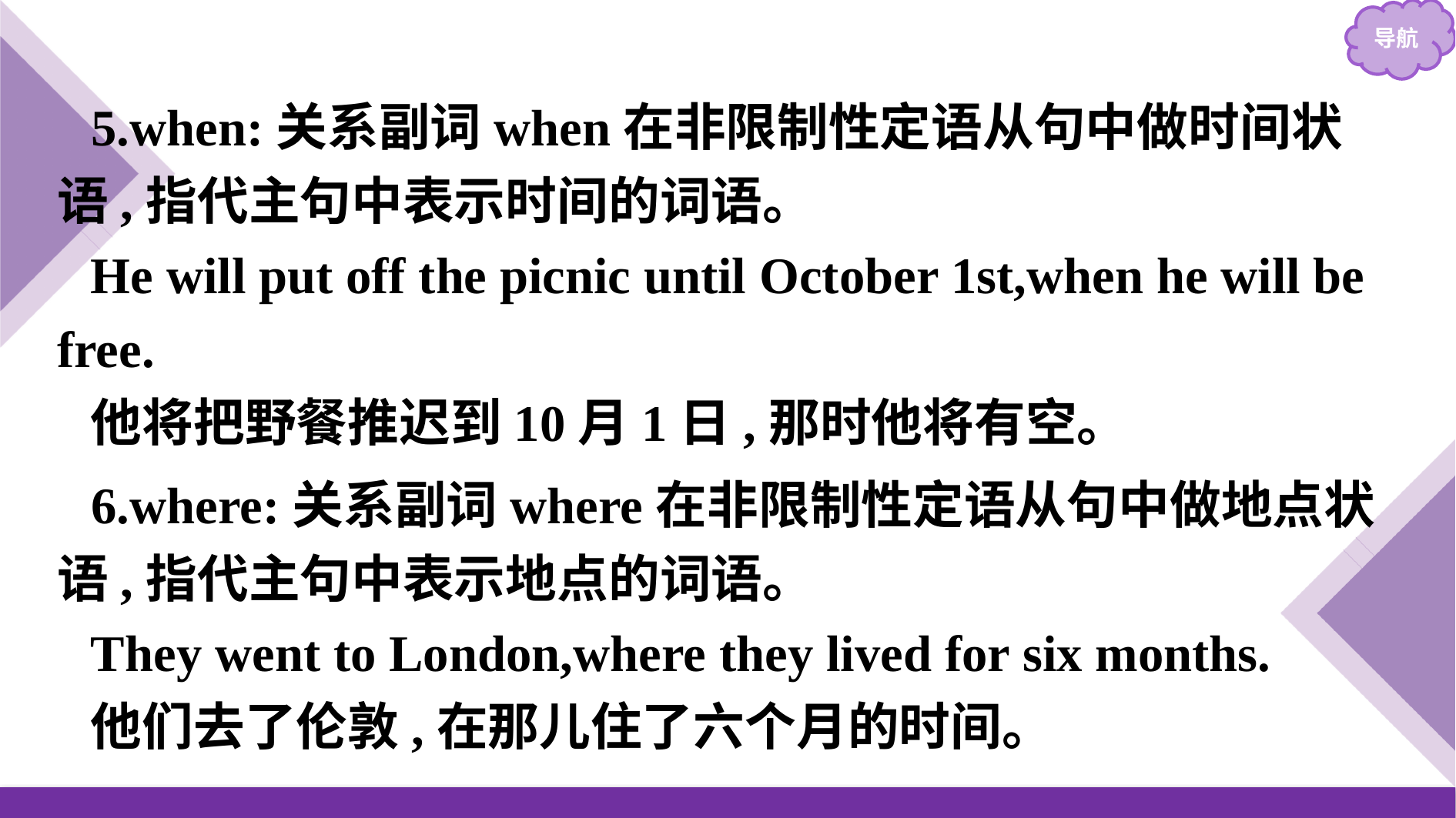

5.when:关系副词when在非限制性定语从句中做时间状语,指代主句中表示时间的词语。
He will put off the picnic until October 1st,when he will be free.
他将把野餐推迟到10月1日,那时他将有空。
6.where:关系副词where在非限制性定语从句中做地点状语,指代主句中表示地点的词语。
They went to London,where they lived for six months.
他们去了伦敦,在那儿住了六个月的时间。